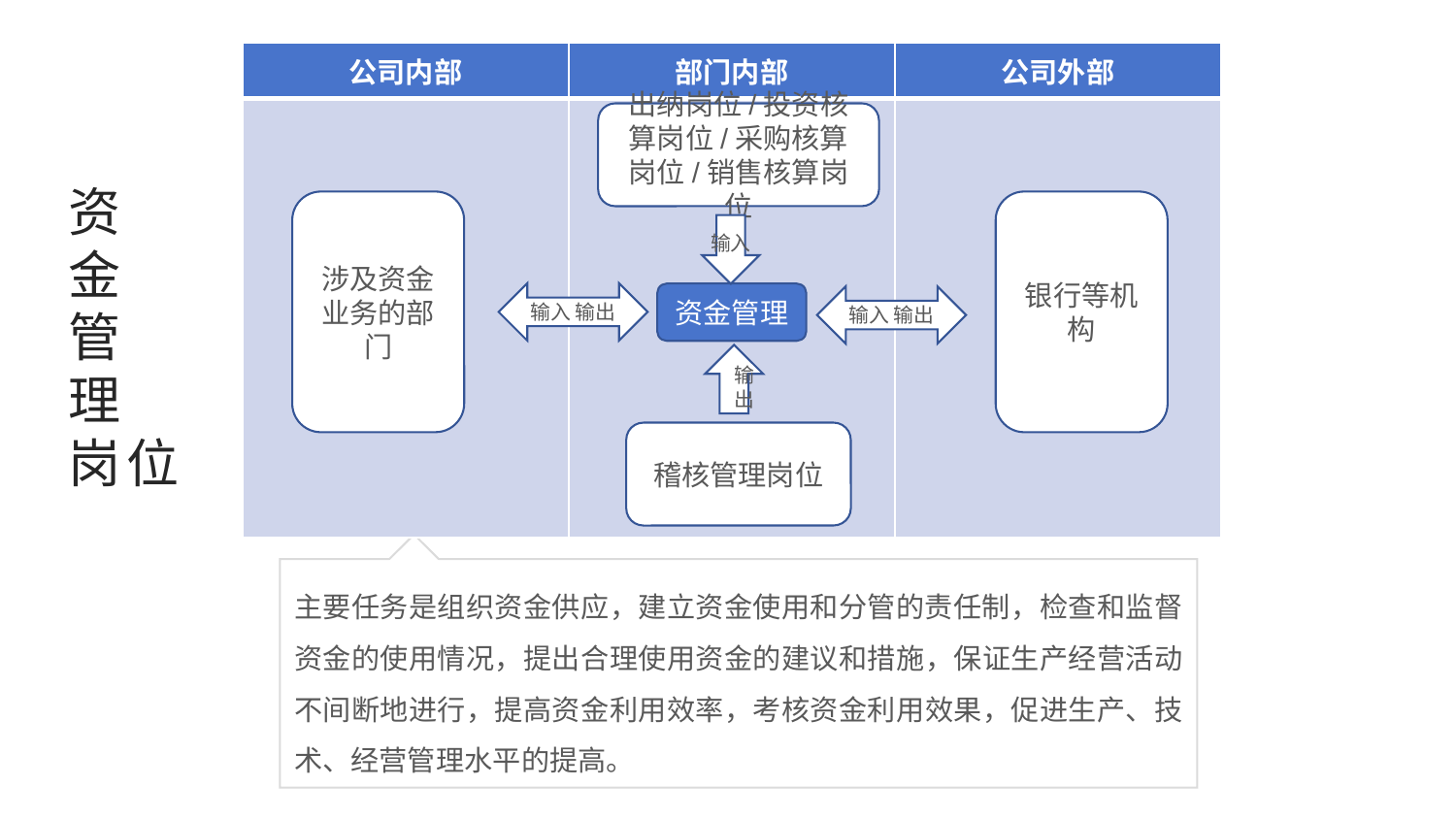

| 公司内部 | 部门内部 | 公司外部 |
| --- | --- | --- |
|  |  |  |
出纳岗位/投资核算岗位/采购核算岗位/销售核算岗位
# 资金管理岗位
涉及资金业务的部门
银行等机构
输入
输入 输出
资金管理
输入 输出
输出
稽核管理岗位
主要任务是组织资金供应，建立资金使用和分管的责任制，检查和监督资金的使用情况，提出合理使用资金的建议和措施，保证生产经营活动不间断地进行，提高资金利用效率，考核资金利用效果，促进生产、技术、经营管理水平的提高。